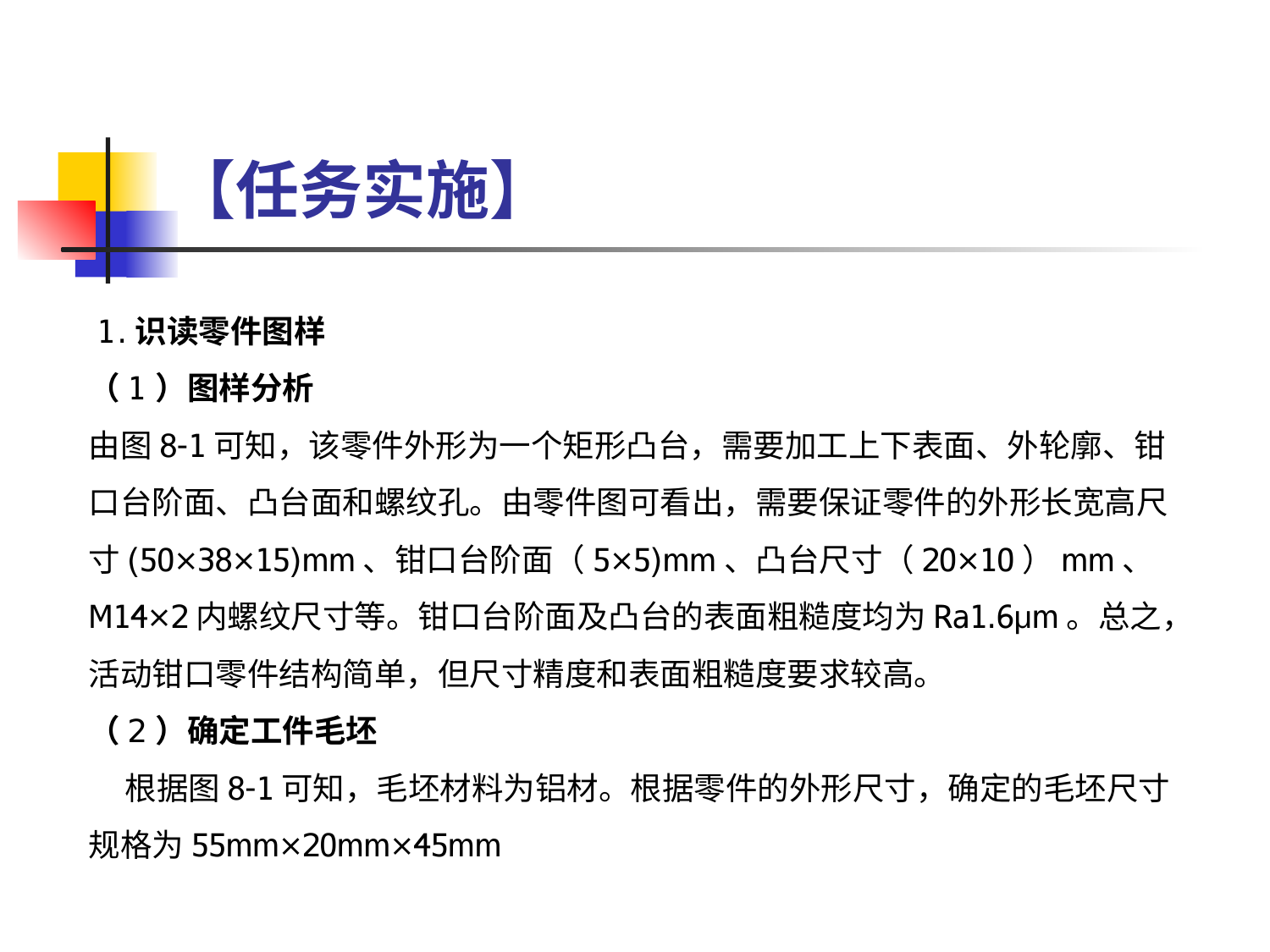

# 【任务实施】
 1.识读零件图样
（1）图样分析
由图8-1可知，该零件外形为一个矩形凸台，需要加工上下表面、外轮廓、钳口台阶面、凸台面和螺纹孔。由零件图可看出，需要保证零件的外形长宽高尺寸(50×38×15)mm、钳口台阶面（5×5)mm、凸台尺寸（20×10）mm、M14×2内螺纹尺寸等。钳口台阶面及凸台的表面粗糙度均为Ra1.6μm。总之，活动钳口零件结构简单，但尺寸精度和表面粗糙度要求较高。
（2）确定工件毛坯
    根据图8-1可知，毛坯材料为铝材。根据零件的外形尺寸，确定的毛坯尺寸规格为55mm×20mm×45mm